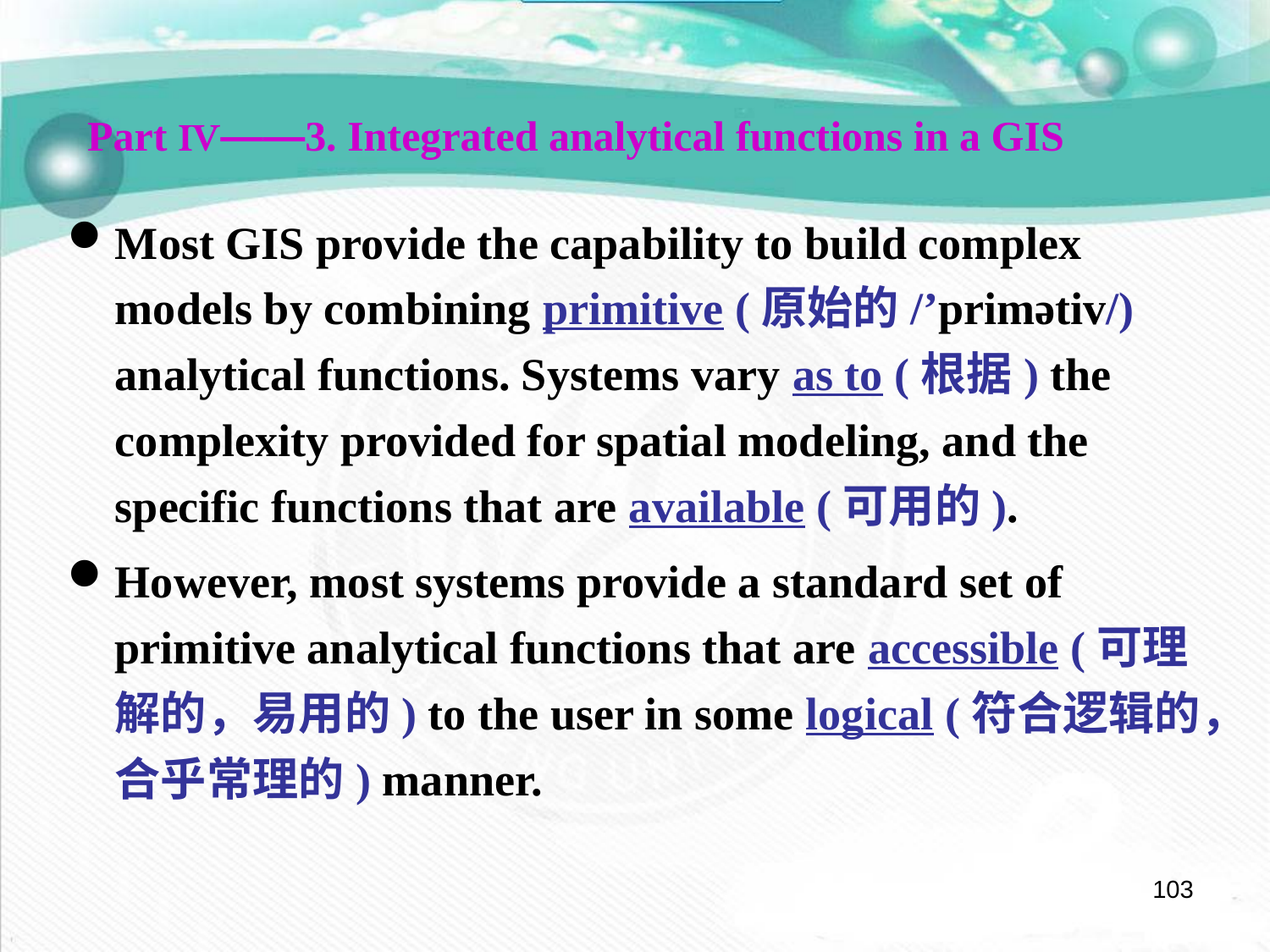

Part Ⅳ——3. Integrated analytical functions in a GIS
Most GIS provide the capability to build complex models by combining primitive (原始的/’primətiv/) analytical functions. Systems vary as to (根据) the complexity provided for spatial modeling, and the specific functions that are available (可用的).
However, most systems provide a standard set of primitive analytical functions that are accessible (可理解的，易用的) to the user in some logical (符合逻辑的，合乎常理的) manner.
103